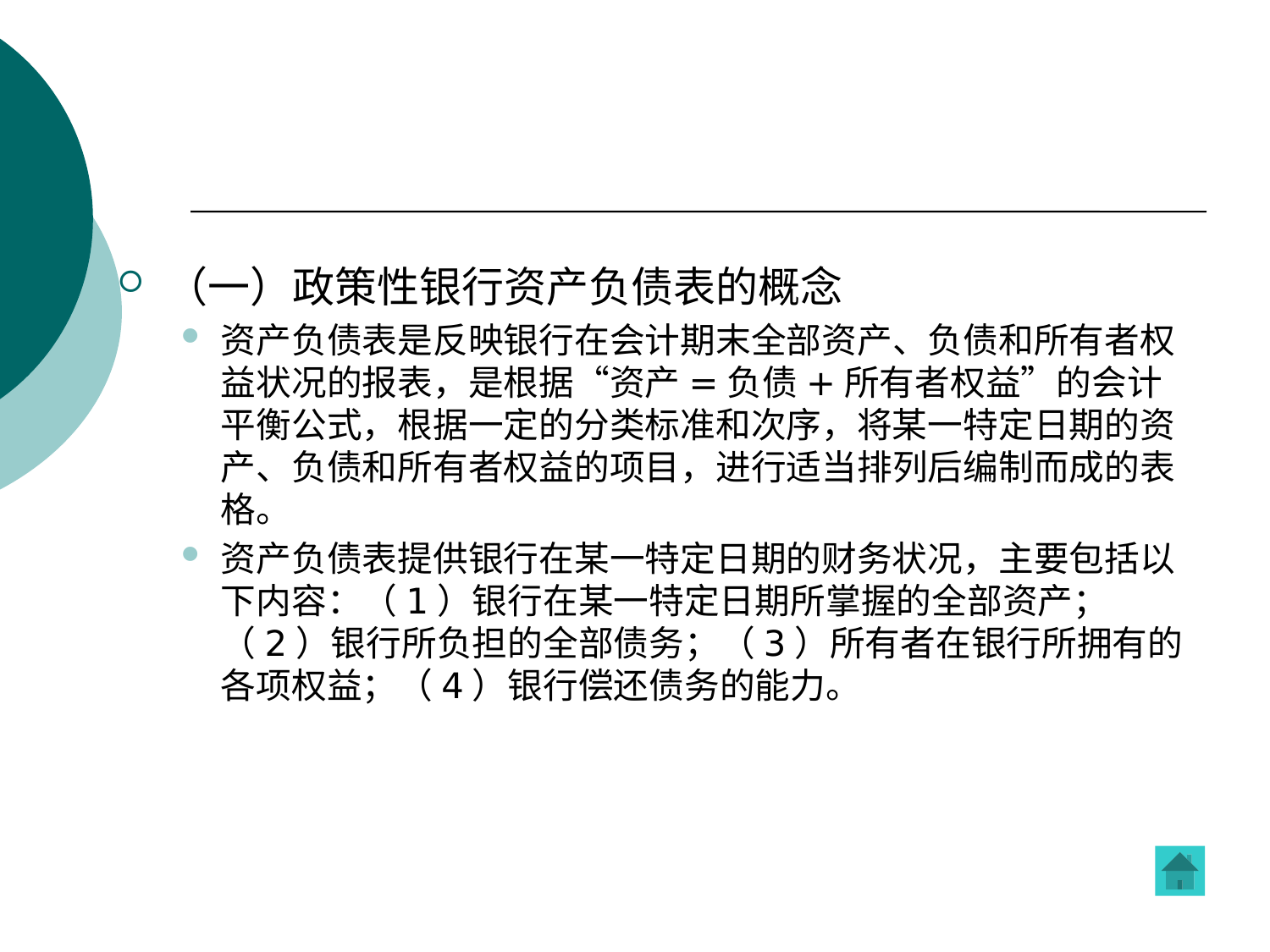

#
（一）政策性银行资产负债表的概念
资产负债表是反映银行在会计期末全部资产、负债和所有者权益状况的报表，是根据“资产=负债+所有者权益”的会计平衡公式，根据一定的分类标准和次序，将某一特定日期的资产、负债和所有者权益的项目，进行适当排列后编制而成的表格。
资产负债表提供银行在某一特定日期的财务状况，主要包括以下内容：（1）银行在某一特定日期所掌握的全部资产；（2）银行所负担的全部债务；（3）所有者在银行所拥有的各项权益；（4）银行偿还债务的能力。